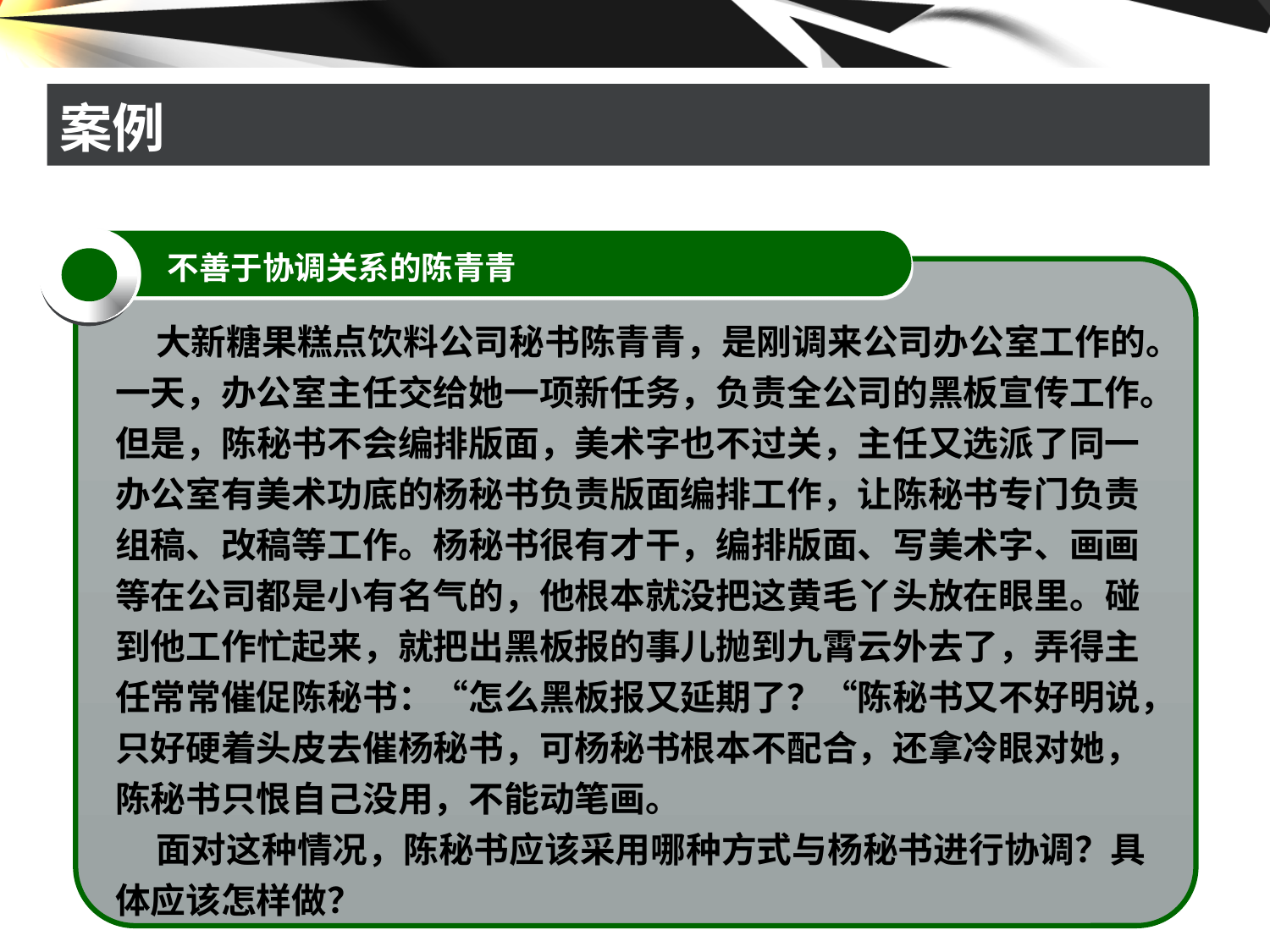

# 案例

不善于协调关系的陈青青

    大新糖果糕点饮料公司秘书陈青青，是刚调来公司办公室工作的。一天，办公室主任交给她一项新任务，负责全公司的黑板宣传工作。但是，陈秘书不会编排版面，美术字也不过关，主任又选派了同一办公室有美术功底的杨秘书负责版面编排工作，让陈秘书专门负责组稿、改稿等工作。杨秘书很有才干，编排版面、写美术字、画画等在公司都是小有名气的，他根本就没把这黄毛丫头放在眼里。碰到他工作忙起来，就把出黑板报的事儿抛到九霄云外去了，弄得主任常常催促陈秘书：“怎么黑板报又延期了？“陈秘书又不好明说，只好硬着头皮去催杨秘书，可杨秘书根本不配合，还拿冷眼对她，陈秘书只恨自己没用，不能动笔画。
    面对这种情况，陈秘书应该采用哪种方式与杨秘书进行协调？具体应该怎样做？